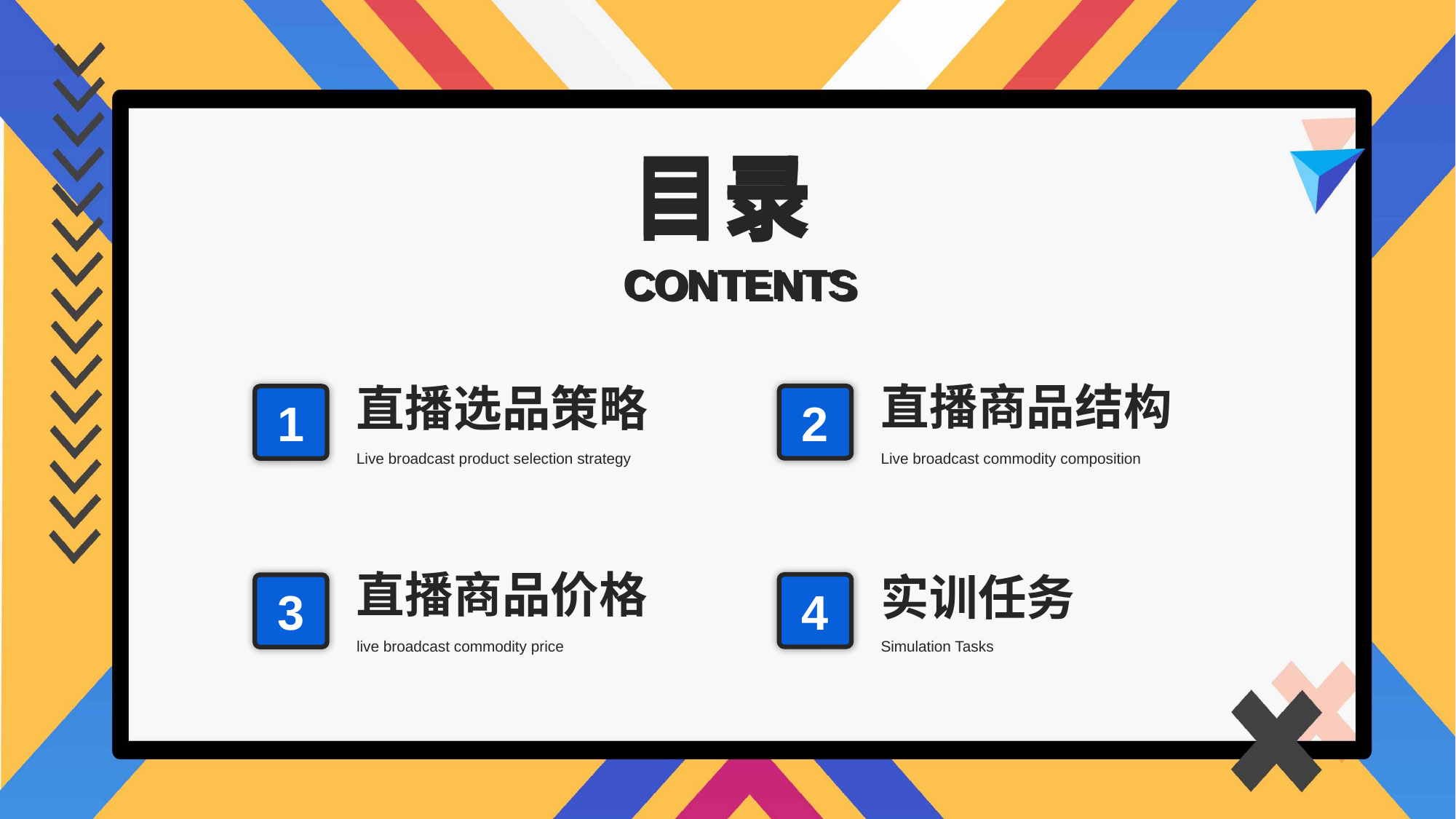

目录
目录
CONTENTS
CONTENTS
直播商品结构
直播选品策略
2
1
Live broadcast product selection strategy
Live broadcast commodity composition
直播商品价格
实训任务
4
3
live broadcast commodity price
Simulation Tasks